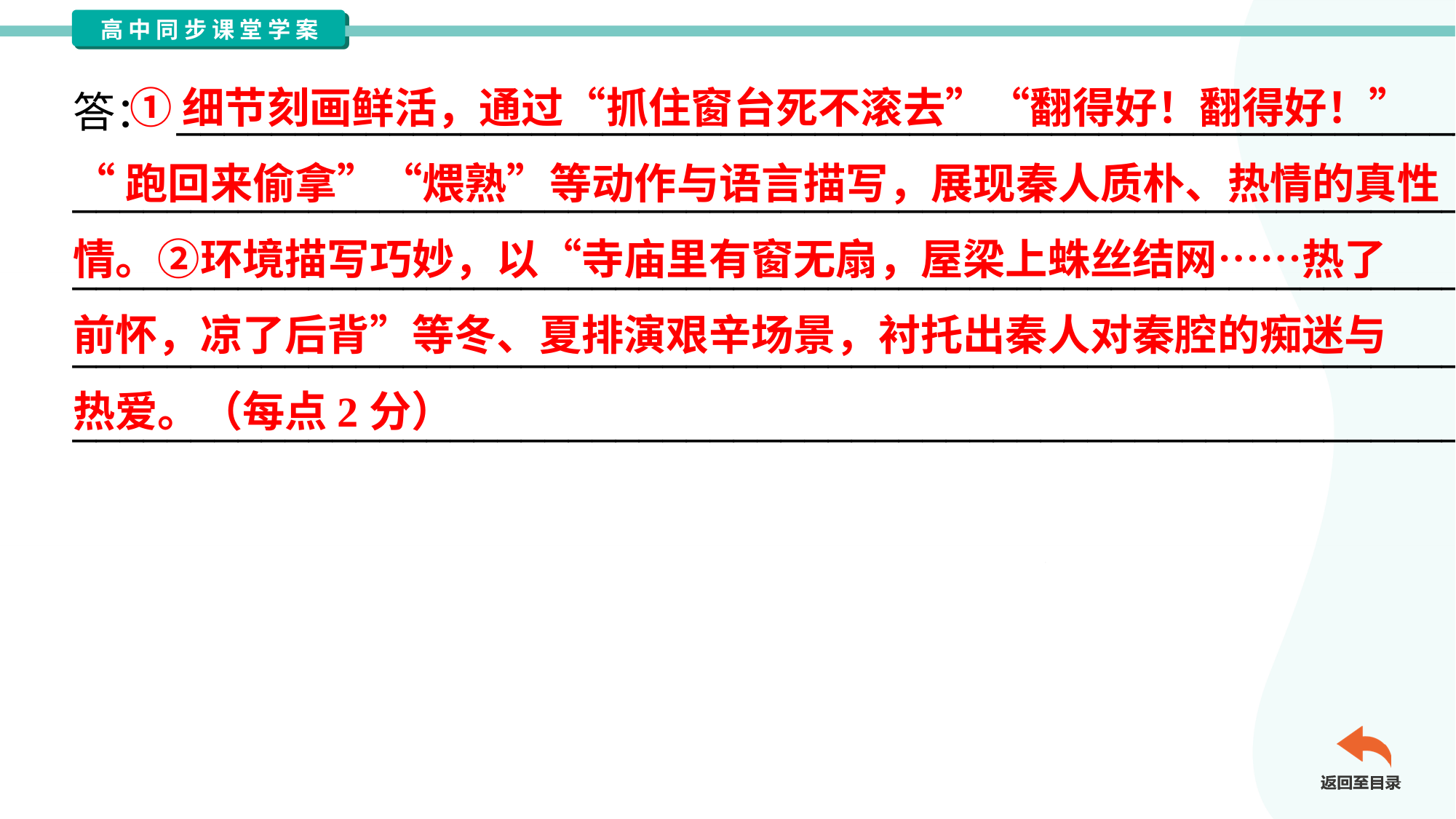

①细节刻画鲜活，通过“抓住窗台死不滚去”“翻得好！翻得好！”
“跑回来偷拿”“煨熟”等动作与语言描写，展现秦人质朴、热情的真性
情。②环境描写巧妙，以“寺庙里有窗无扇，屋梁上蛛丝结网……热了
前怀，凉了后背”等冬、夏排演艰辛场景，衬托出秦人对秦腔的痴迷与
热爱。（每点2分）
答： ________________________________________________________
_____________________________________________________________
_____________________________________________________________
_____________________________________________________________
_____________________________________________________________